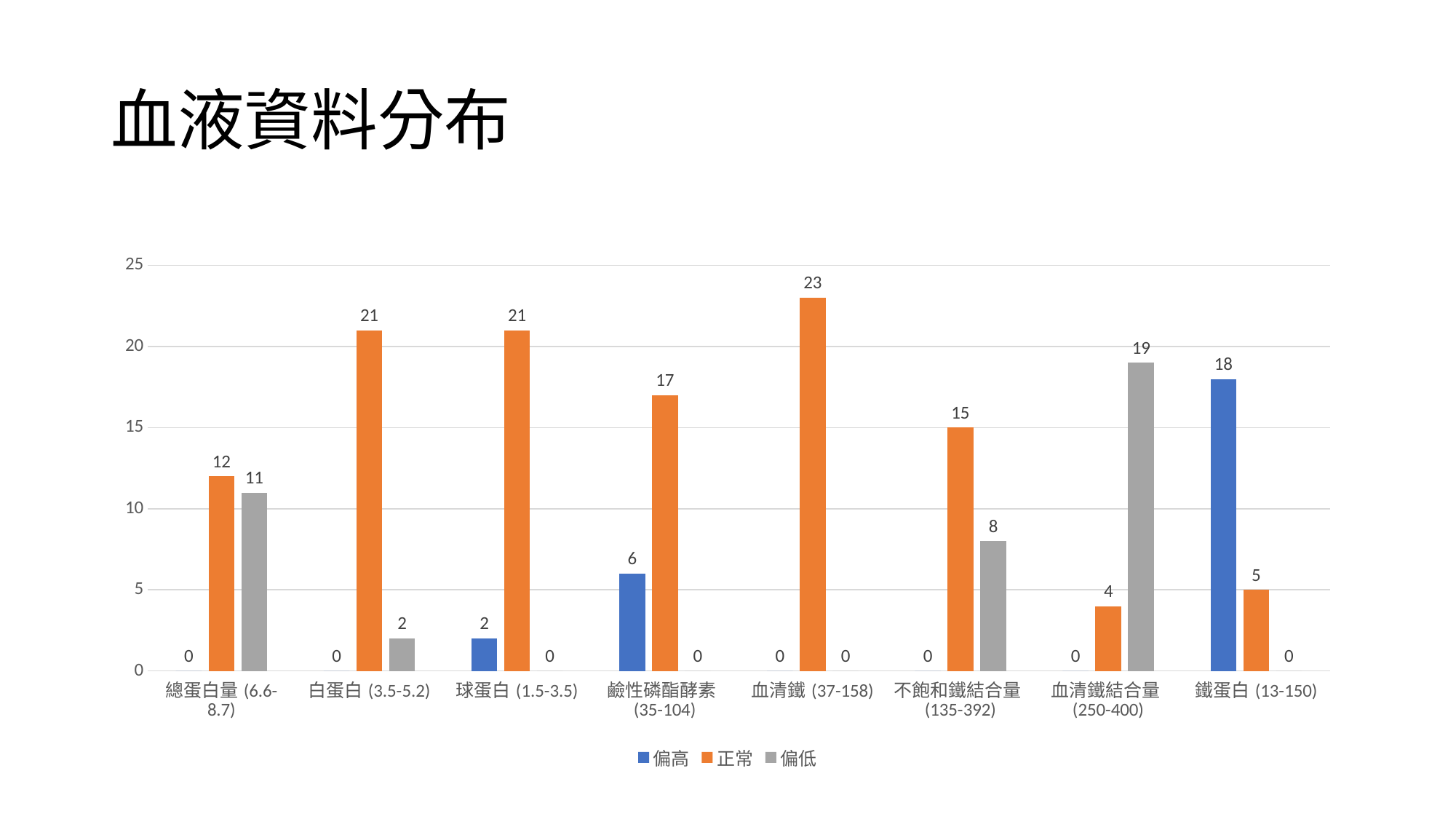

# 血液資料分布

### Chart

| Category | 偏高 | 正常 | 偏低 |
|---|---|---|---|
| 總蛋白量(6.6-8.7) | 0.0 | 12.0 | 11.0 |
| 白蛋白(3.5-5.2) | 0.0 | 21.0 | 2.0 |
| 球蛋白(1.5-3.5) | 2.0 | 21.0 | 0.0 |
| 鹼性磷酯酵素(35-104) | 6.0 | 17.0 | 0.0 |
| 血清鐵(37-158) | 0.0 | 23.0 | 0.0 |
| 不飽和鐵結合量(135-392) | 0.0 | 15.0 | 8.0 |
| 血清鐵結合量(250-400) | 0.0 | 4.0 | 19.0 |
| 鐵蛋白(13-150) | 18.0 | 5.0 | 0.0 |